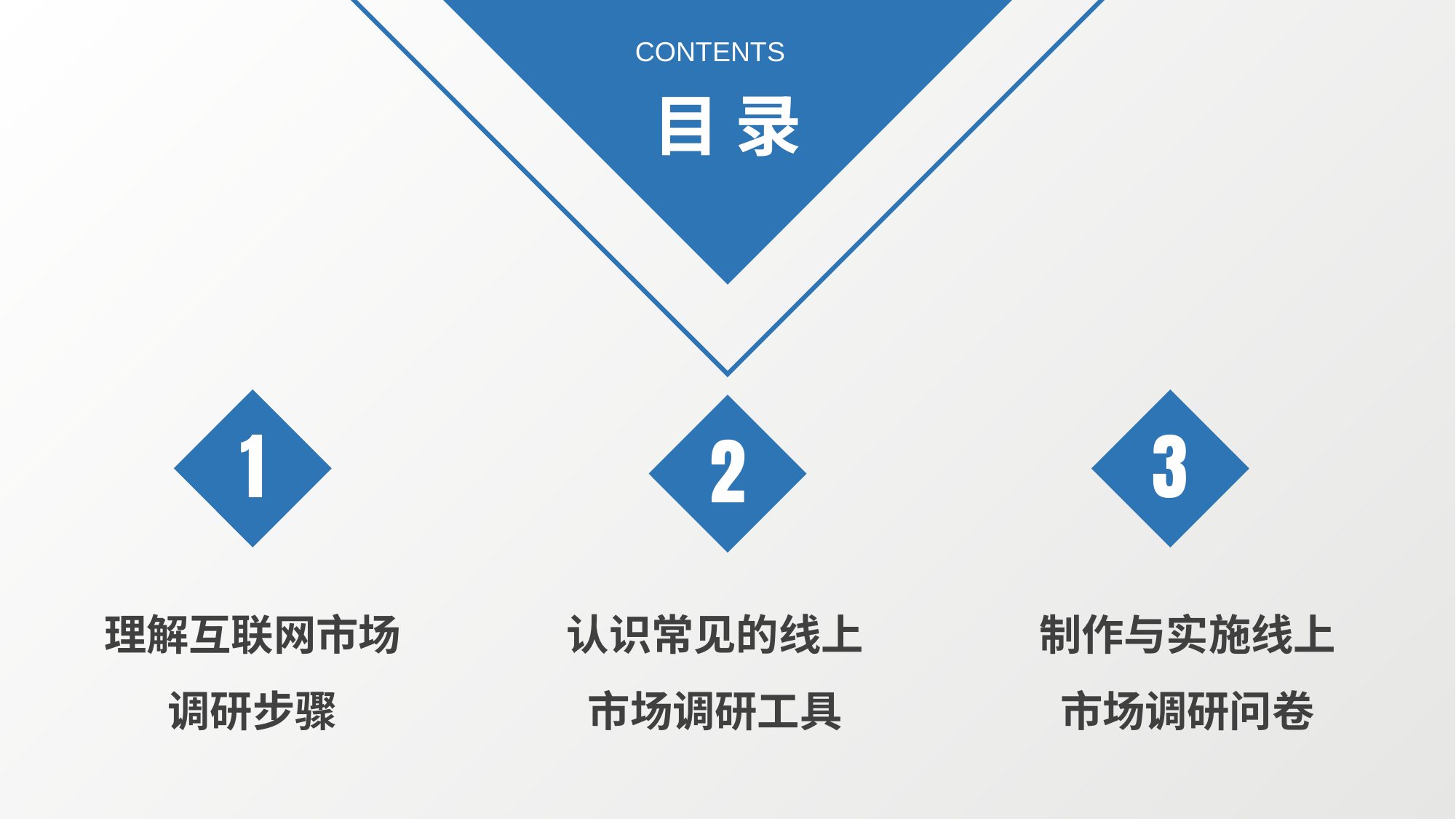

CONTENTS
目 录
1
3
2
理解互联网市场调研步骤
认识常见的线上市场调研工具
制作与实施线上市场调研问卷